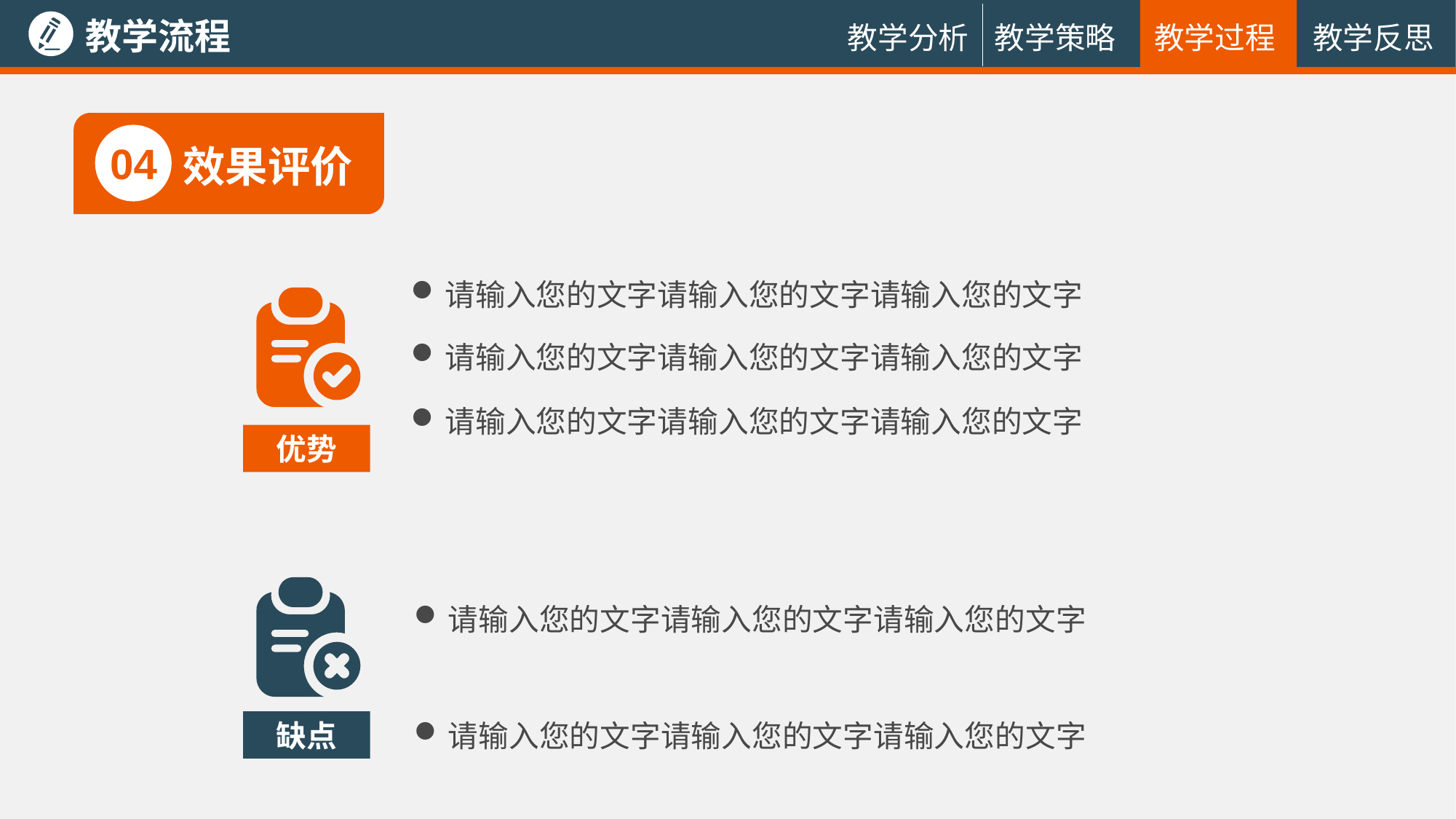

教学流程

教学过程
教学反思
教学分析
教学策略

04
效果评价
请输入您的文字请输入您的文字请输入您的文字

请输入您的文字请输入您的文字请输入您的文字
请输入您的文字请输入您的文字请输入您的文字
优势

请输入您的文字请输入您的文字请输入您的文字
缺点
请输入您的文字请输入您的文字请输入您的文字